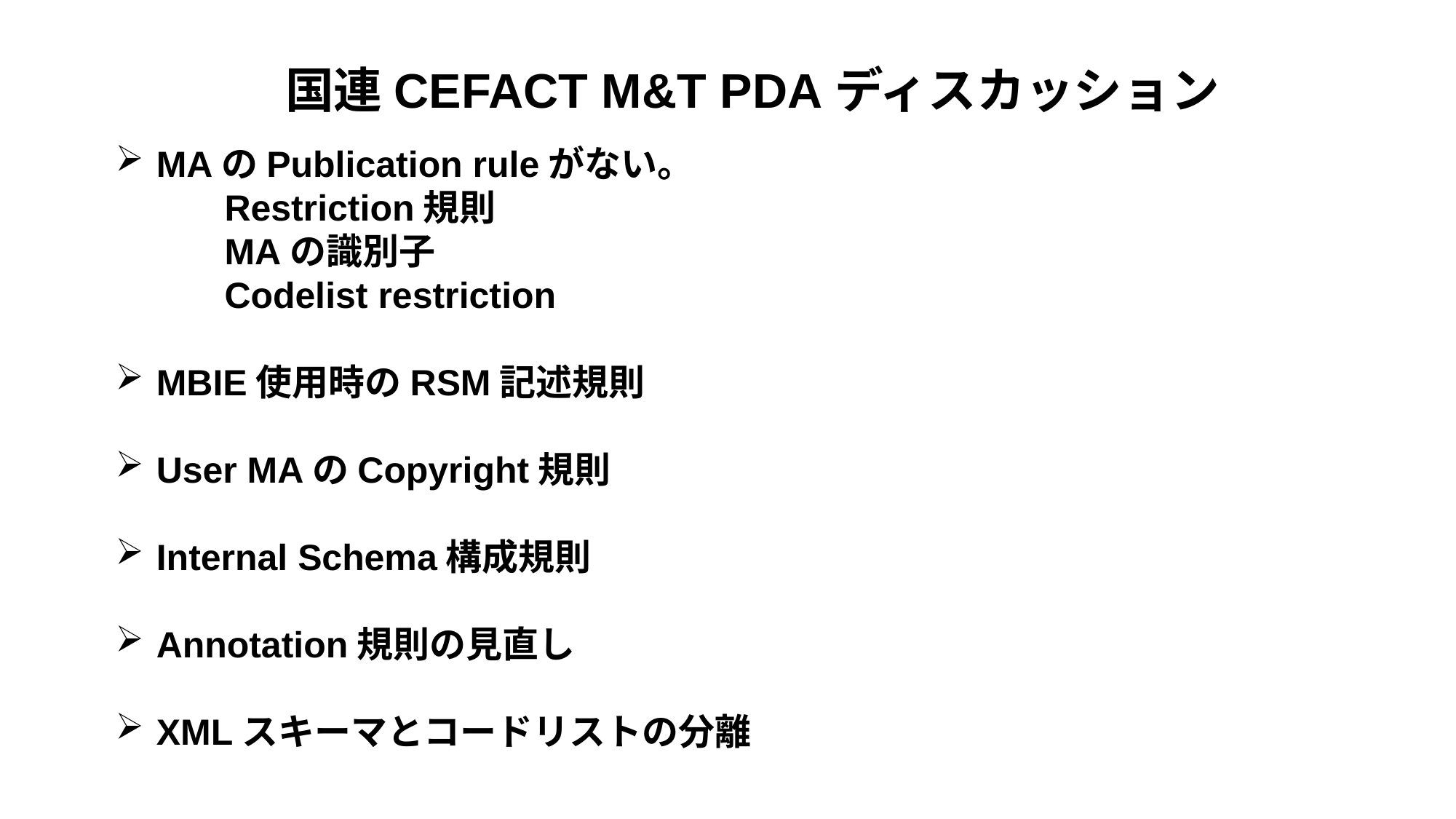

国連CEFACT M&T PDAディスカッション
MAのPublication ruleがない。
	Restriction規則
	MAの識別子
	Codelist restriction

MBIE使用時のRSM記述規則

User MAのCopyright規則

Internal Schema構成規則

Annotation規則の見直し

XMLスキーマとコードリストの分離